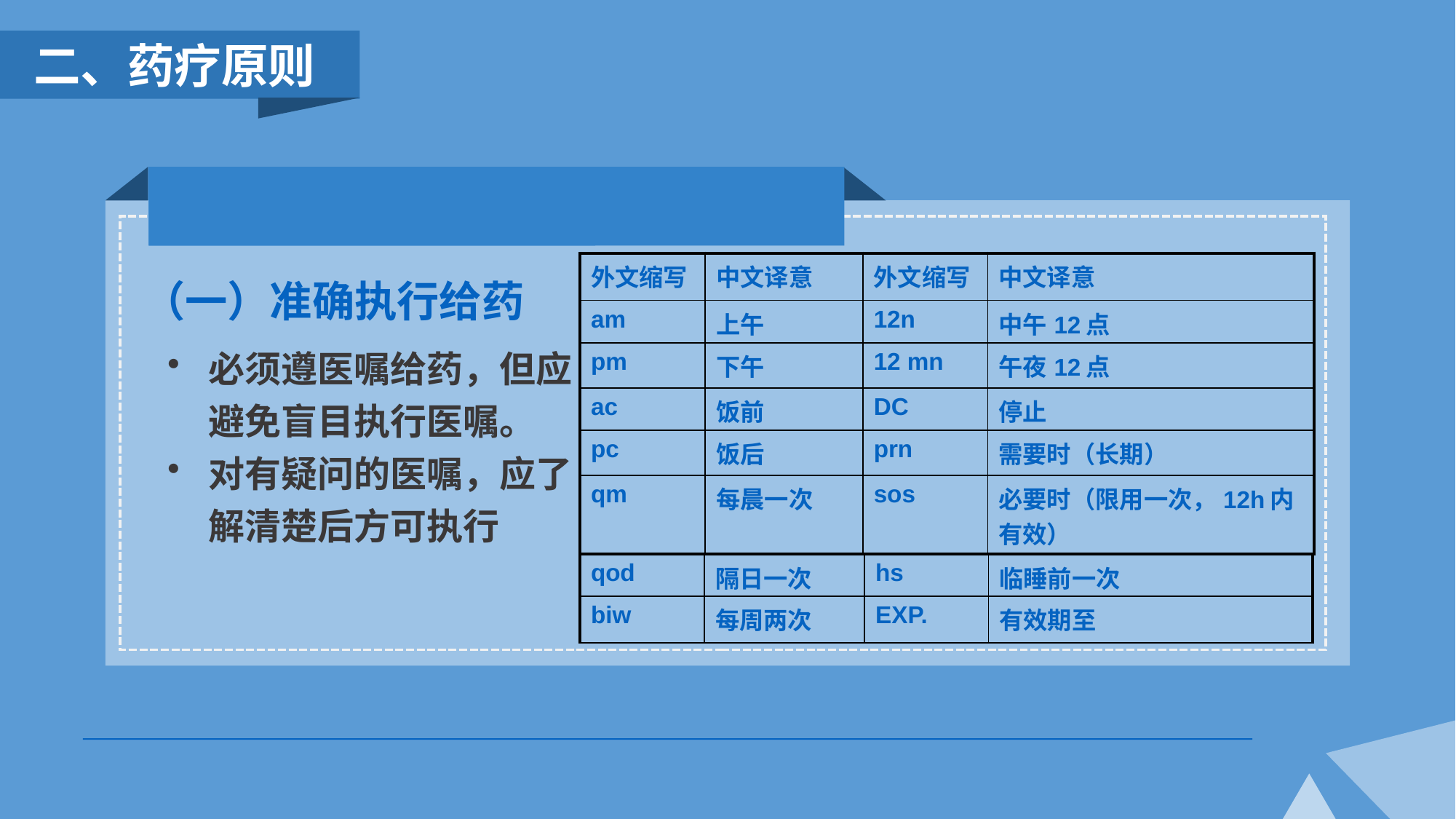

二、药疗原则

| 外文缩写 | 中文译意 | 外文缩写 | 中文译意 |
| --- | --- | --- | --- |
| am | 上午 | 12n | 中午12点 |
| pm | 下午 | 12 mn | 午夜12点 |
| ac | 饭前 | DC | 停止 |
| pc | 饭后 | prn | 需要时（长期） |
| qm | 每晨一次 | sos | 必要时（限用一次，12h内有效） |
（一）准确执行给药

必须遵医嘱给药，但应避免盲目执行医嘱。
对有疑问的医嘱，应了解清楚后方可执行
| qod | 隔日一次 | hs | 临睡前一次 |
| --- | --- | --- | --- |
| biw | 每周两次 | EXP. | 有效期至 |